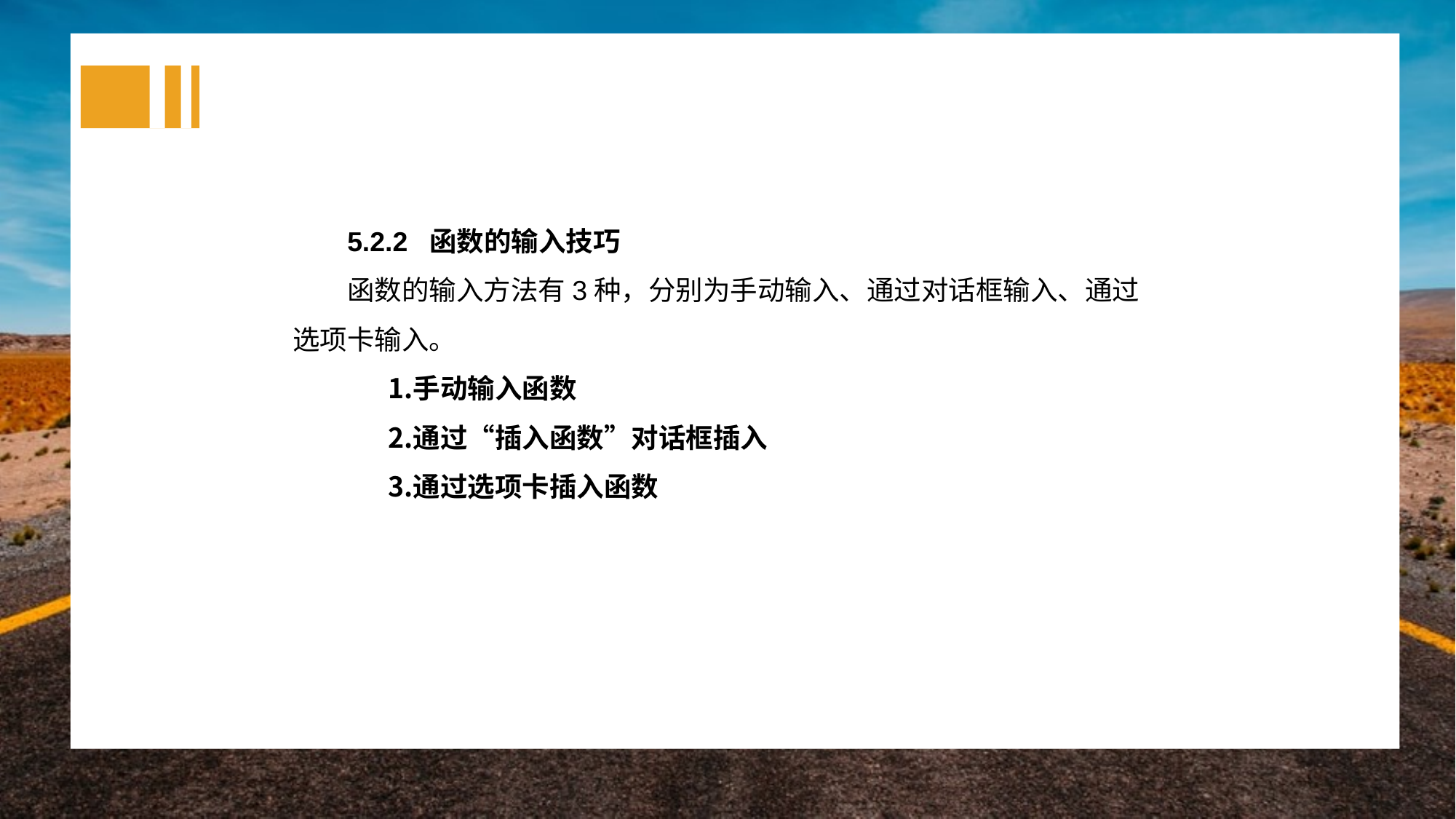

5.2.2  函数的输入技巧
函数的输入方法有3种，分别为手动输入、通过对话框输入、通过选项卡输入。
手动输入函数
通过“插入函数”对话框插入
通过选项卡插入函数